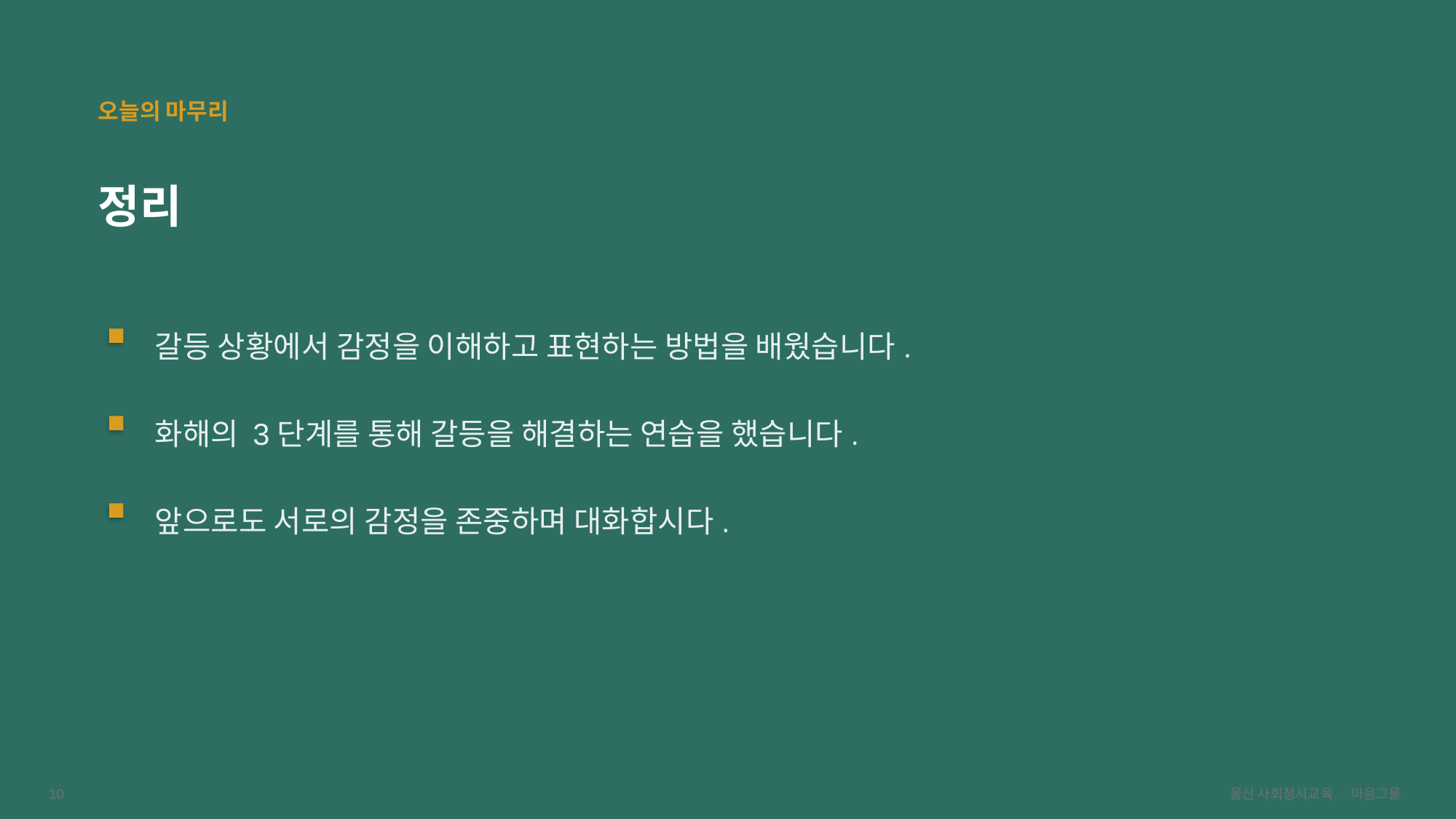

오늘의 마무리
정리
갈등 상황에서 감정을 이해하고 표현하는 방법을 배웠습니다.

화해의 3단계를 통해 갈등을 해결하는 연습을 했습니다.

앞으로도 서로의 감정을 존중하며 대화합시다.

10
울산 사회정서교육 · 마음그물